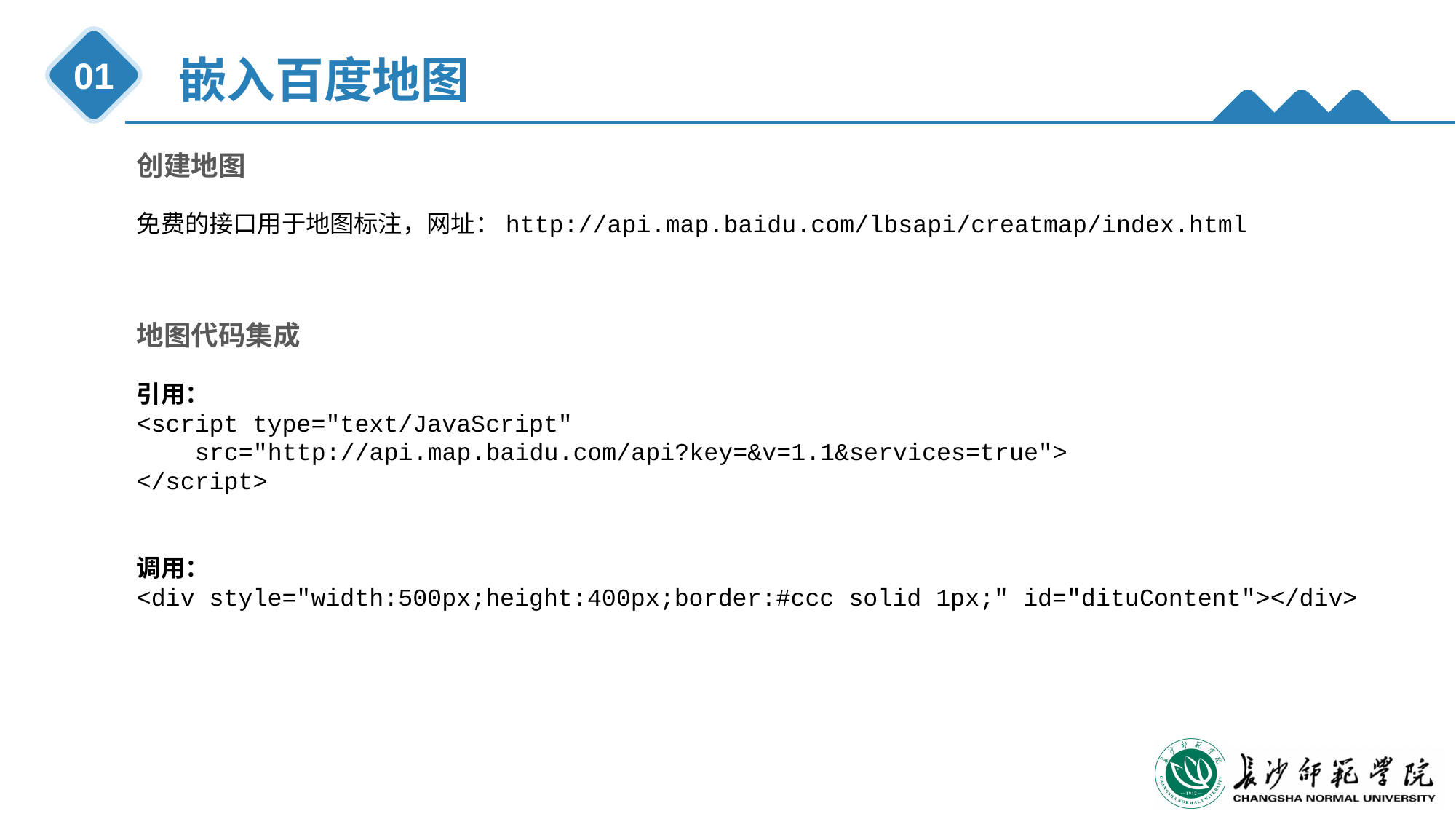

嵌入百度地图
01

创建地图
免费的接口用于地图标注，网址：http://api.map.baidu.com/lbsapi/creatmap/index.html
地图代码集成
引用：
<script type="text/JavaScript"
    src="http://api.map.baidu.com/api?key=&v=1.1&services=true">
</script>

调用：
<div style="width:500px;height:400px;border:#ccc solid 1px;" id="dituContent"></div>